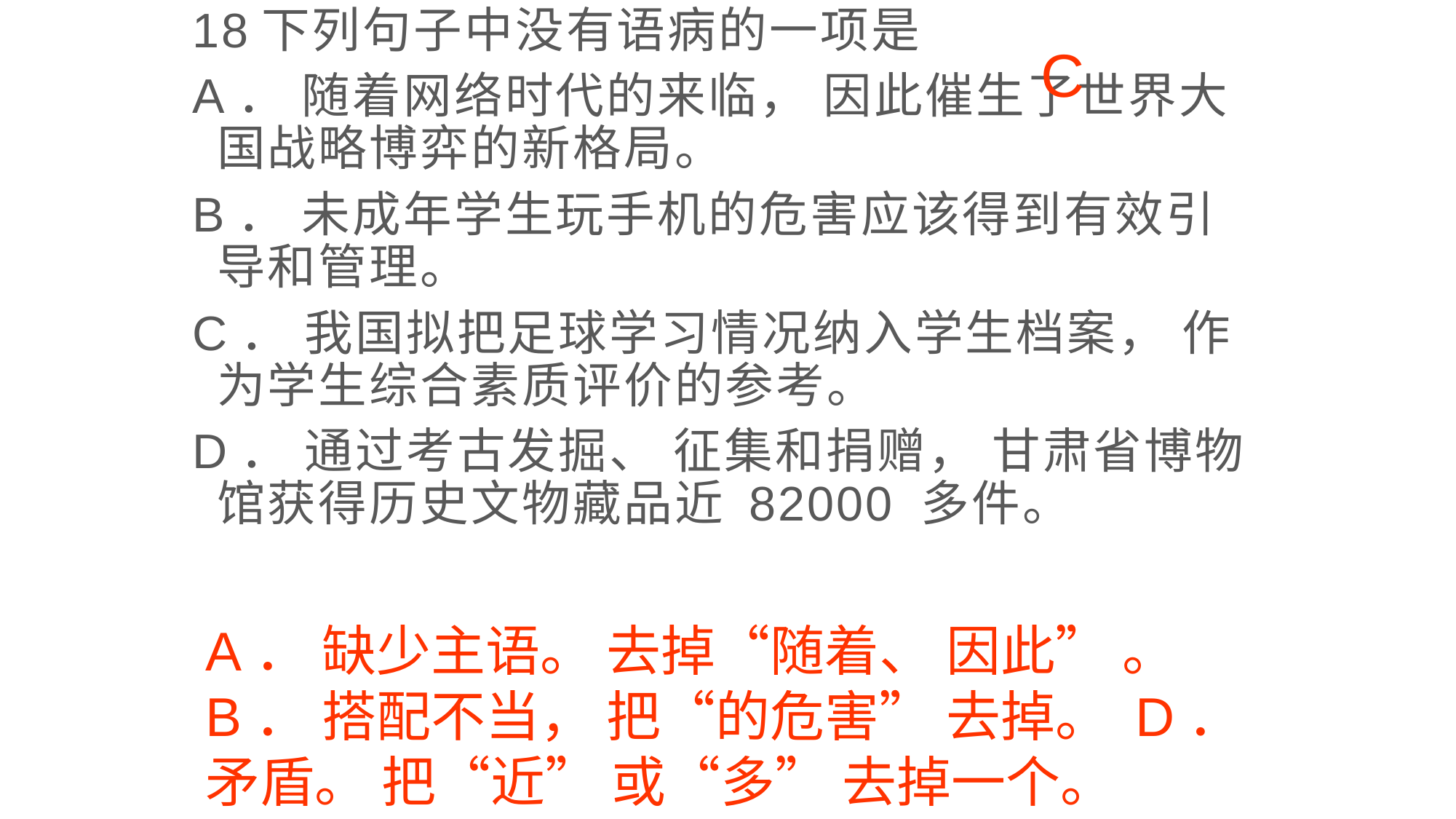

18下列句子中没有语病的一项是
A． 随着网络时代的来临， 因此催生了世界大国战略博弈的新格局。
B． 未成年学生玩手机的危害应该得到有效引导和管理。
C． 我国拟把足球学习情况纳入学生档案， 作为学生综合素质评价的参考。
D． 通过考古发掘、 征集和捐赠， 甘肃省博物馆获得历史文物藏品近 82000 多件。
C

A． 缺少主语。 去掉“随着、 因此” 。 B． 搭配不当， 把“的危害” 去掉。 D． 矛盾。 把“近” 或“多” 去掉一个。